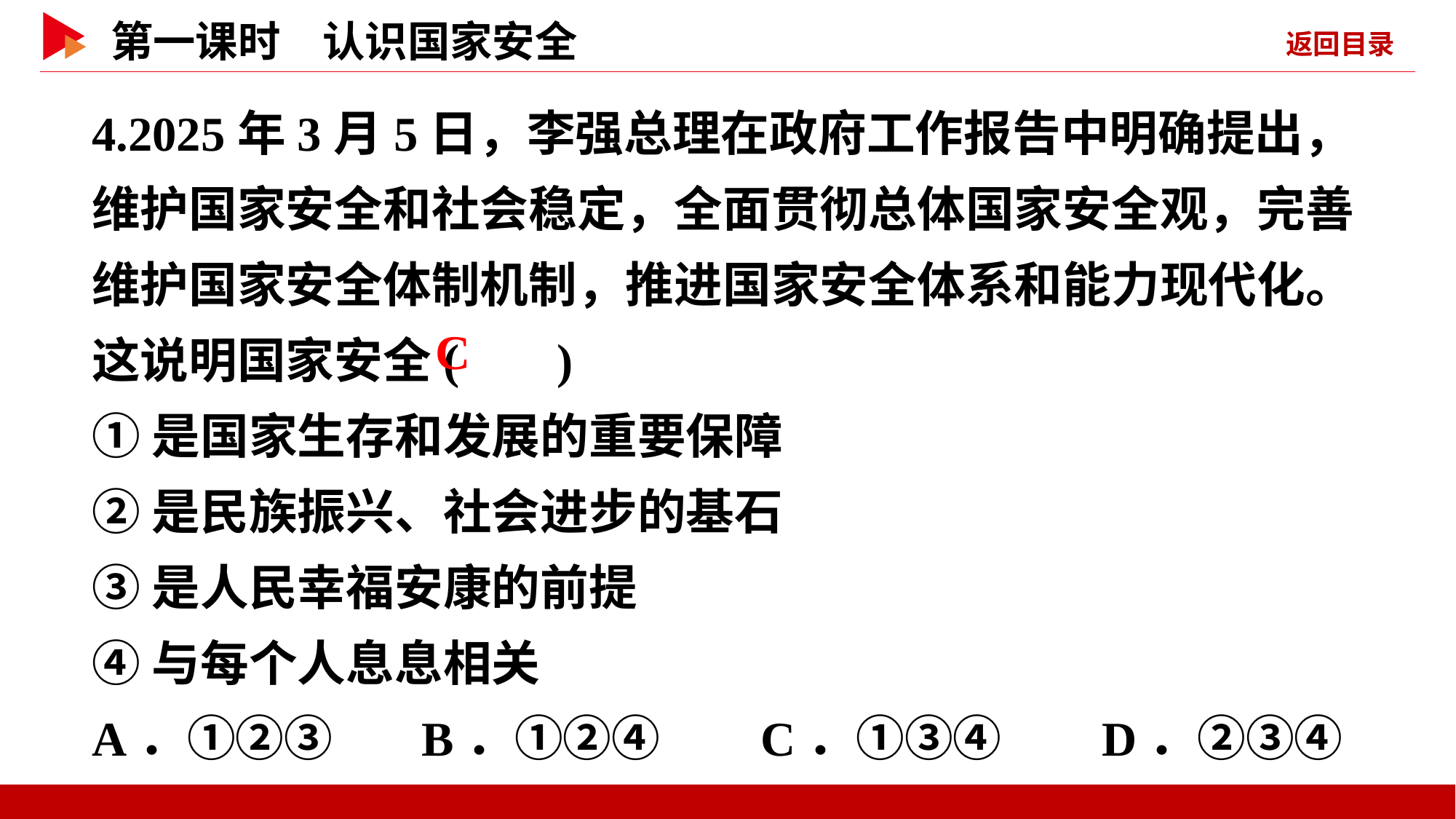

4.2025年3月5日，李强总理在政府工作报告中明确提出，维护国家安全和社会稳定，全面贯彻总体国家安全观，完善维护国家安全体制机制，推进国家安全体系和能力现代化。这说明国家安全(        )
①是国家生存和发展的重要保障
②是民族振兴、社会进步的基石
③是人民幸福安康的前提
④与每个人息息相关
A．①②③       B．①②④        C．①③④        D．②③④
   C